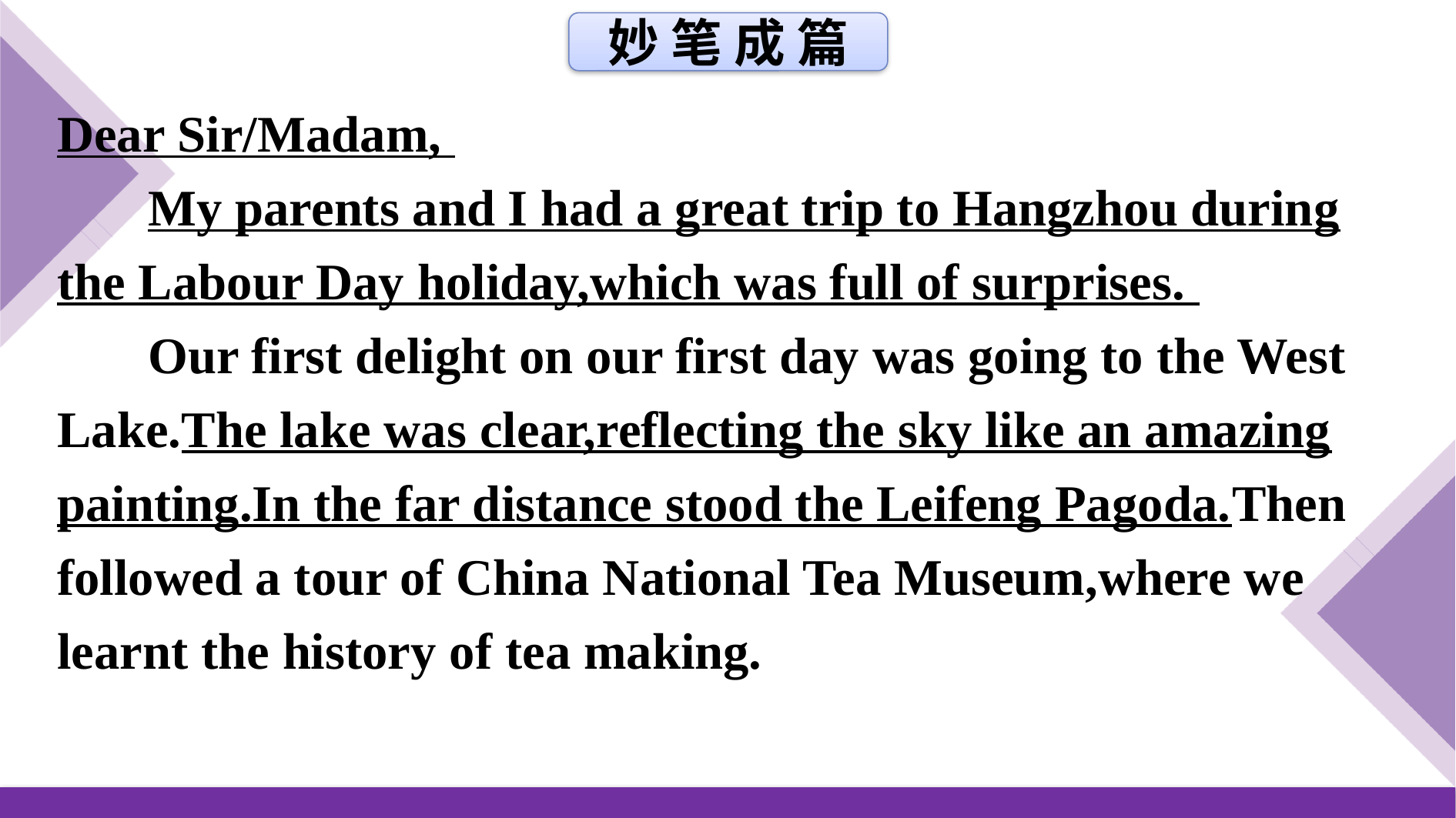

妙 笔 成 篇
Dear Sir/Madam,
My parents and I had a great trip to Hangzhou during the Labour Day holiday,which was full of surprises.
Our first delight on our first day was going to the West Lake.The lake was clear,reflecting the sky like an amazing painting.In the far distance stood the Leifeng Pagoda.Then followed a tour of China National Tea Museum,where we learnt the history of tea making.